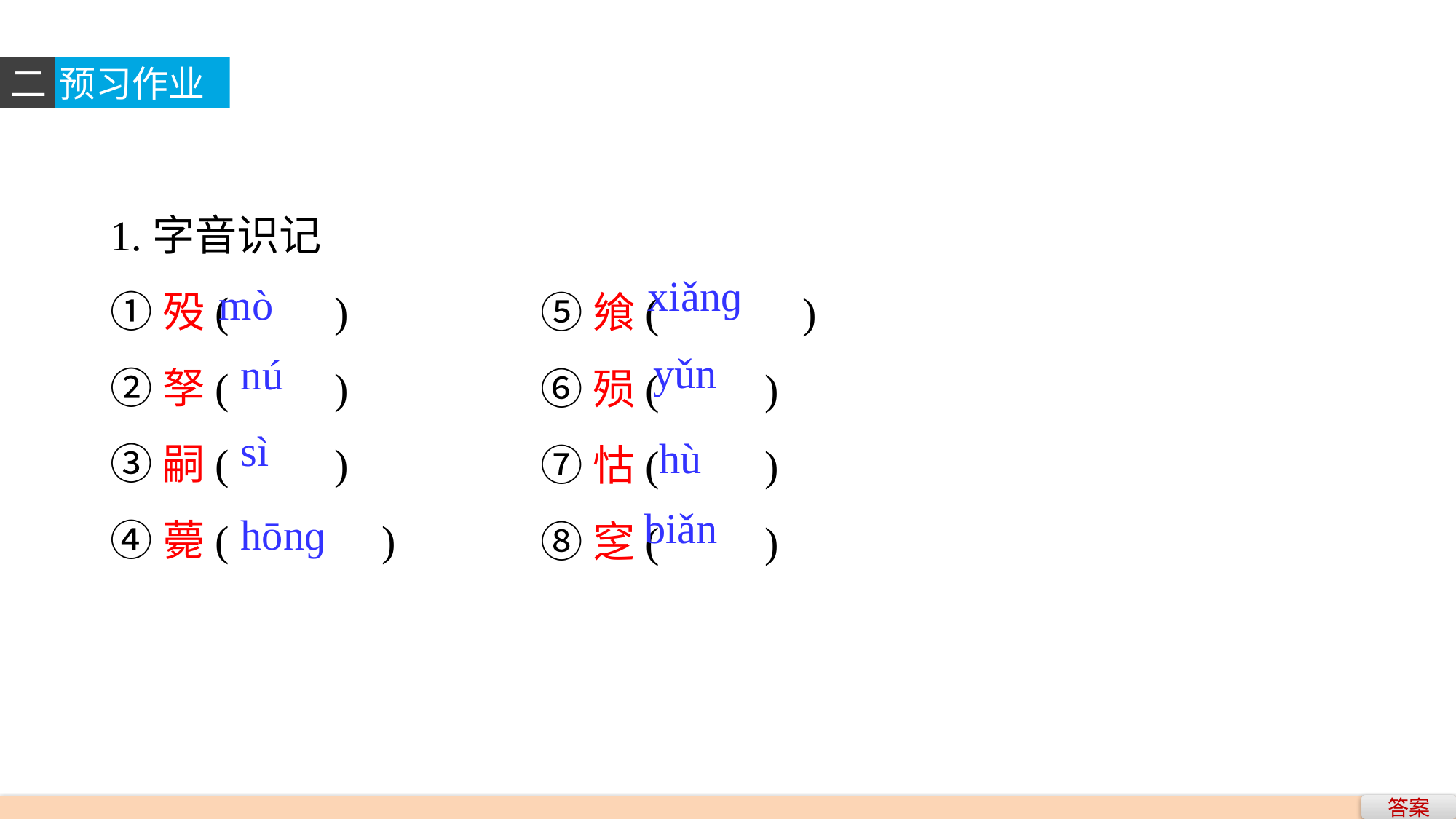

二
预习作业
1.字音识记
①殁(　　)
②孥(　　)
③嗣(　　)
④薨(　     　)
⑤飨(　　    )
⑥殒(　　)
⑦怙(　　)
⑧窆(　　)
xiǎnɡ
mò
yǔn
nú
sì
hù
biǎn
hōnɡ
答案